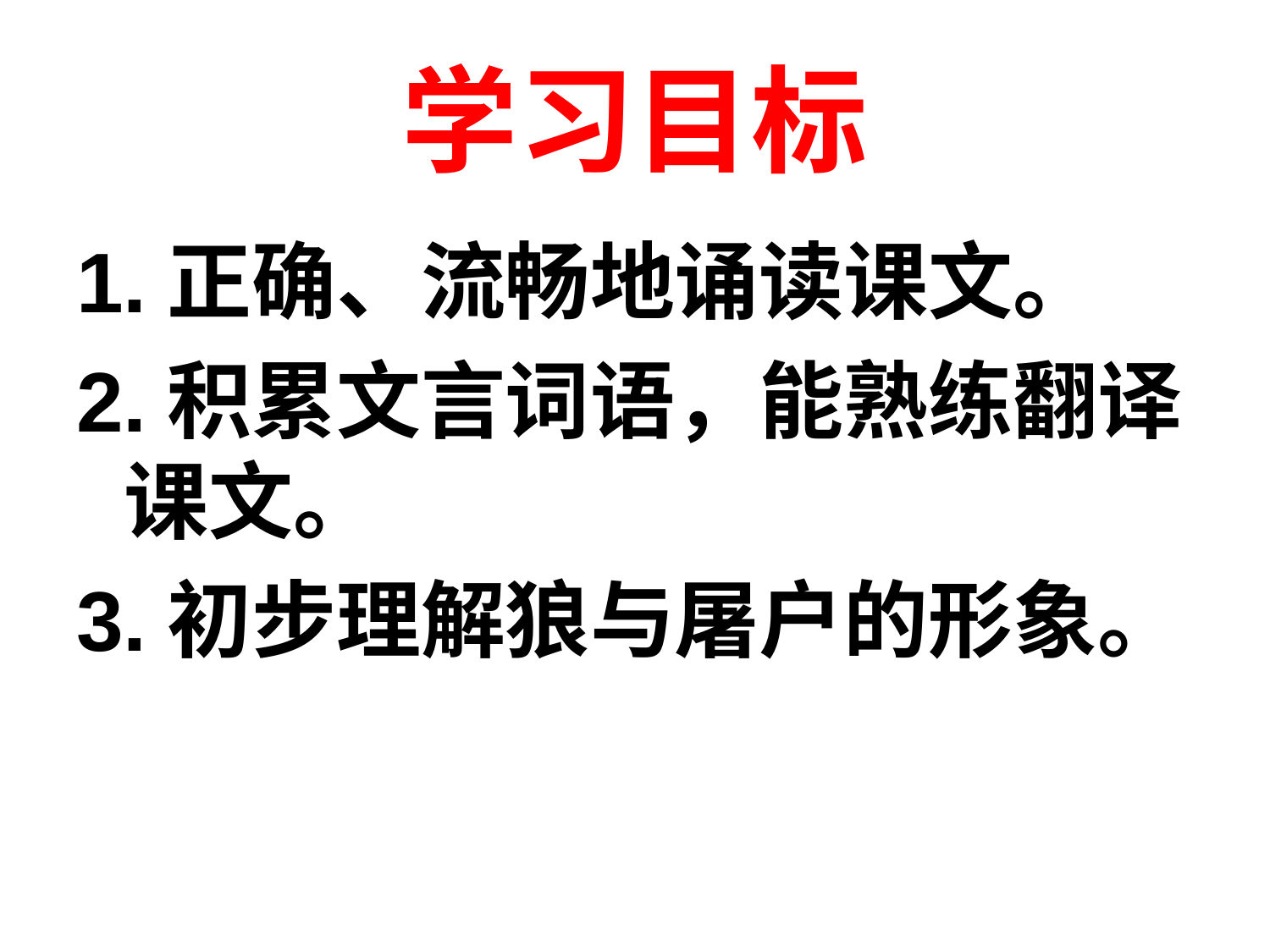

# 学习目标
1.正确、流畅地诵读课文。
2.积累文言词语，能熟练翻译课文。
3.初步理解狼与屠户的形象。